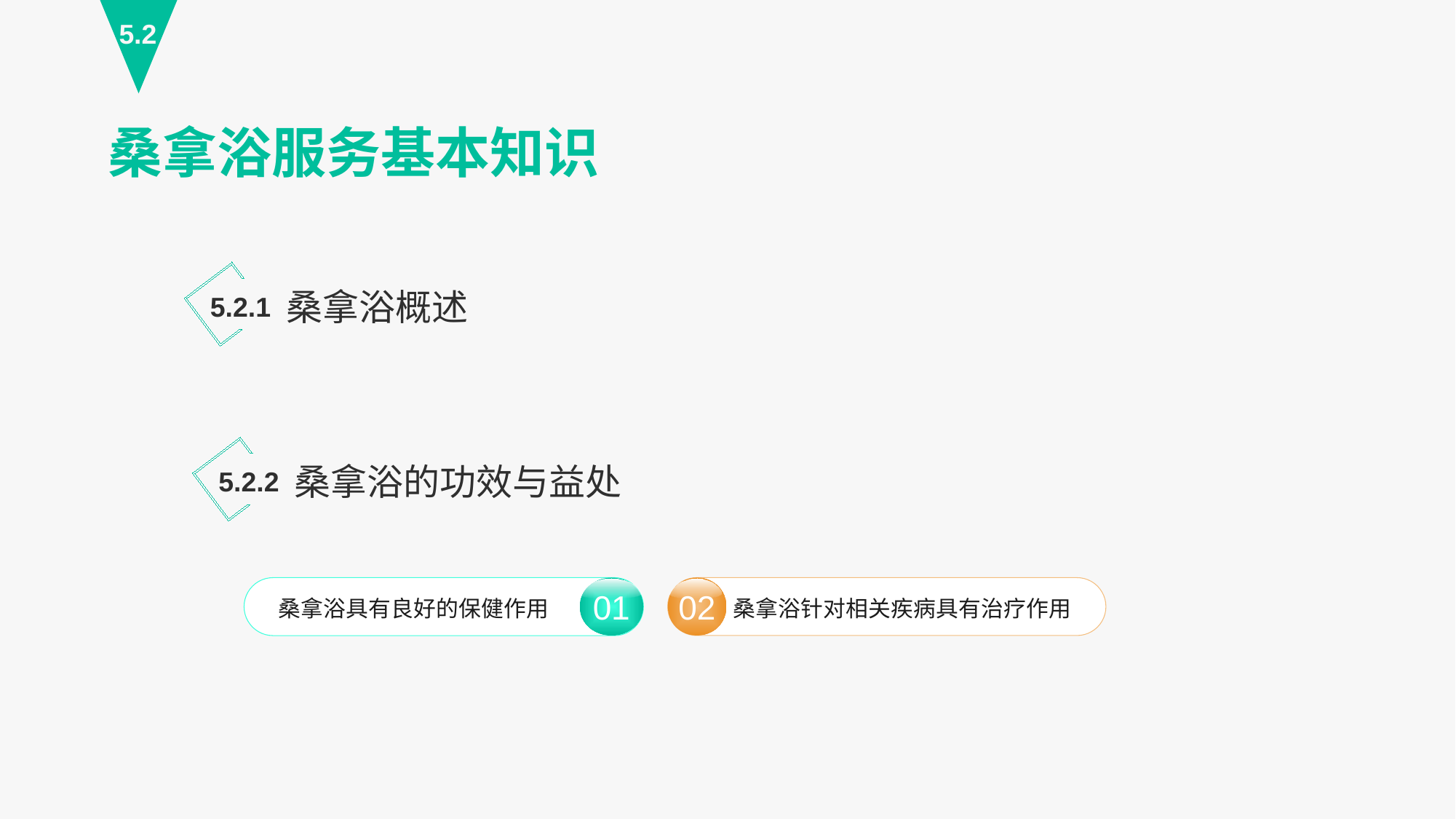

5.2
桑拿浴服务基本知识

桑拿浴概述
5.2.1

桑拿浴的功效与益处
5.2.2

02
桑拿浴针对相关疾病具有治疗作用

桑拿浴具有良好的保健作用
01